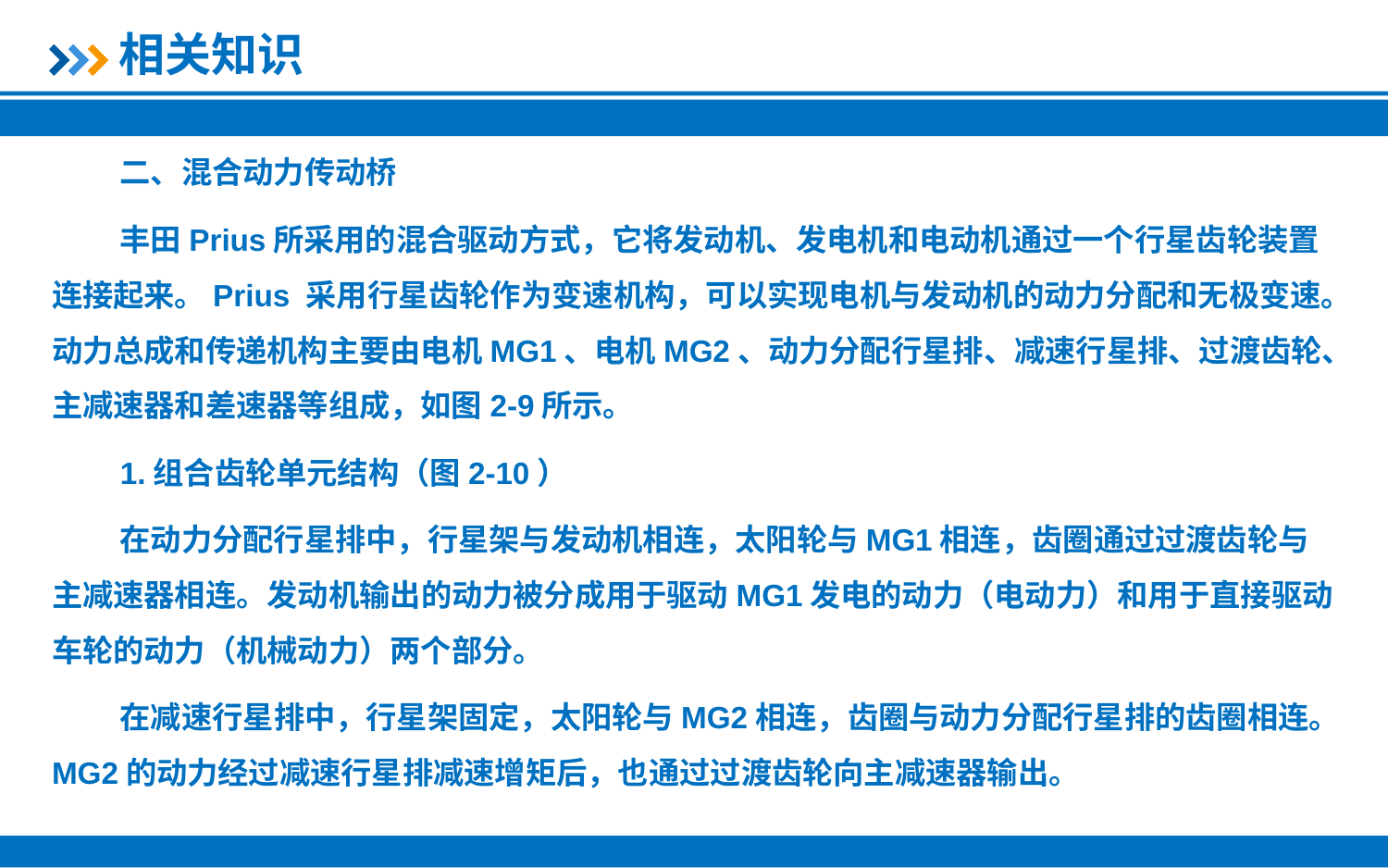

相关知识
二、混合动力传动桥
丰田Prius所采用的混合驱动方式，它将发动机、发电机和电动机通过一个行星齿轮装置连接起来。Prius 采用行星齿轮作为变速机构，可以实现电机与发动机的动力分配和无极变速。动力总成和传递机构主要由电机MG1、电机MG2、动力分配行星排、减速行星排、过渡齿轮、主减速器和差速器等组成，如图2-9所示。
1.组合齿轮单元结构（图2-10）
在动力分配行星排中，行星架与发动机相连，太阳轮与MG1相连，齿圈通过过渡齿轮与主减速器相连。发动机输出的动力被分成用于驱动MG1发电的动力（电动力）和用于直接驱动车轮的动力（机械动力）两个部分。
在减速行星排中，行星架固定，太阳轮与MG2相连，齿圈与动力分配行星排的齿圈相连。MG2的动力经过减速行星排减速增矩后，也通过过渡齿轮向主减速器输出。